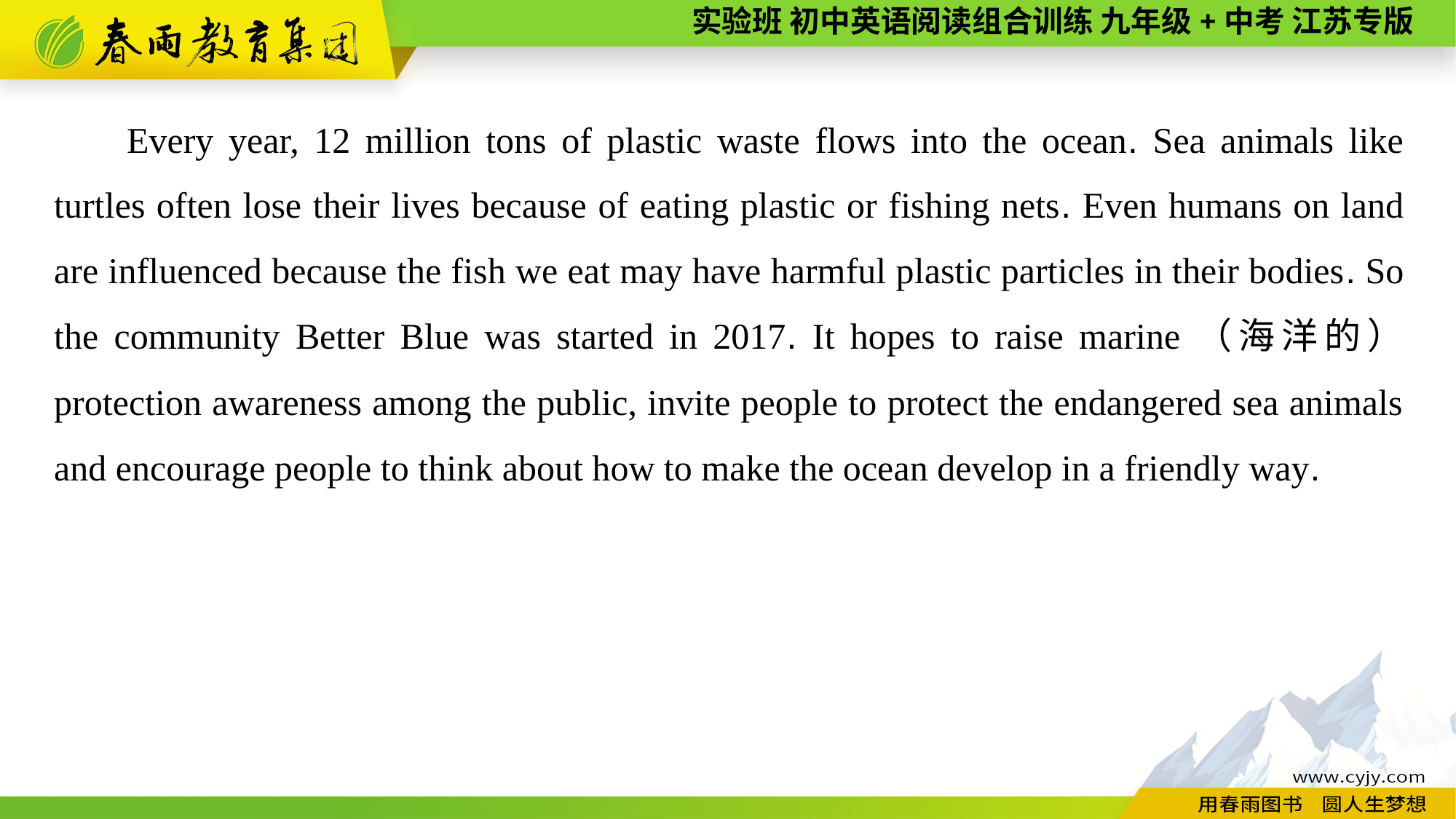

Every year, 12 million tons of plastic waste flows into the ocean. Sea animals like turtles often lose their lives because of eating plastic or fishing nets. Even humans on land are influenced because the fish we eat may have harmful plastic particles in their bodies. So the community Better Blue was started in 2017. It hopes to raise marine（海洋的） protection awareness among the public, invite people to protect the endangered sea animals and encourage people to think about how to make the ocean develop in a friendly way.